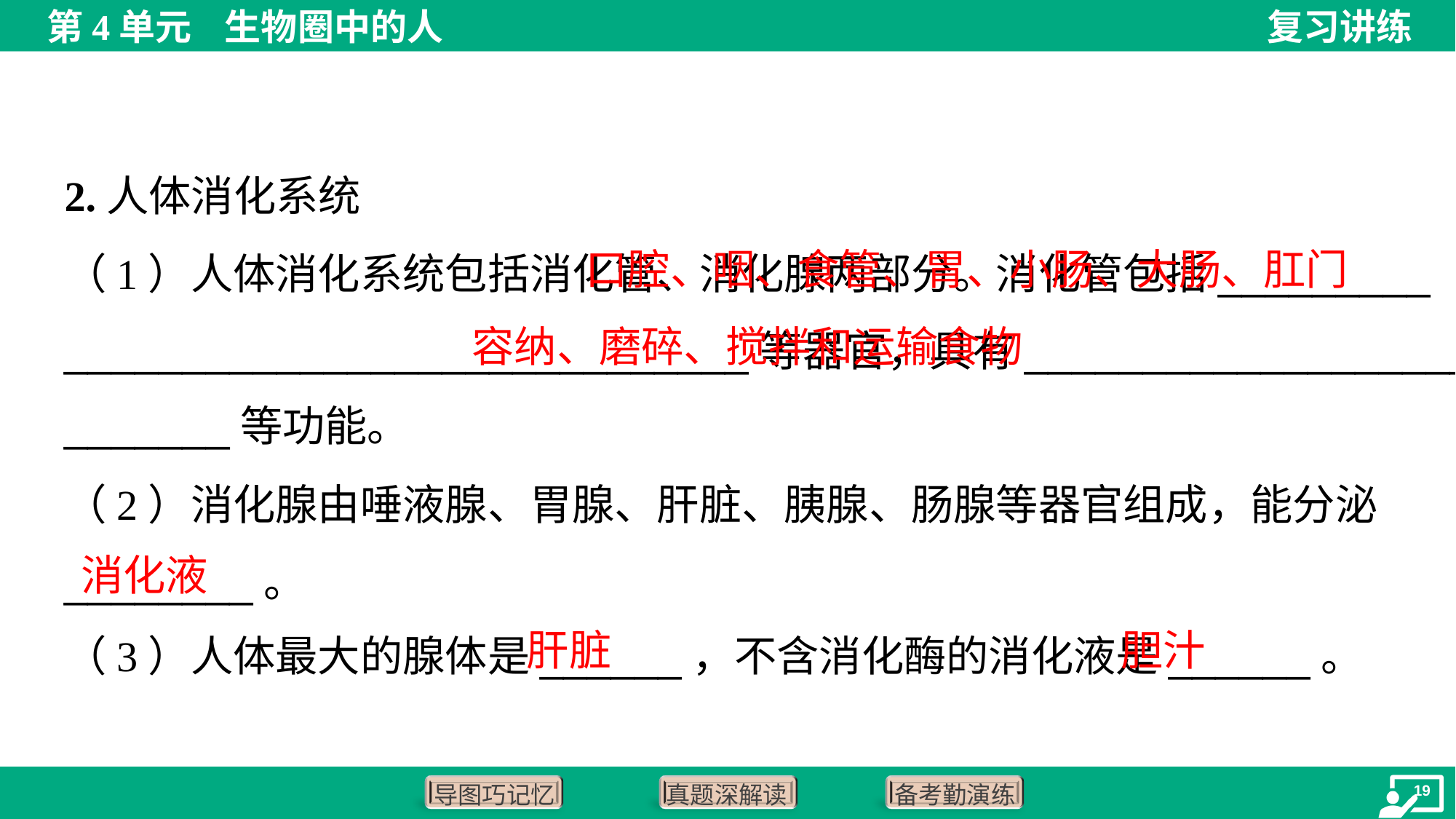

2.人体消化系统
                                                      口腔、咽、食管、胃、小肠、大肠、肛门
（1）人体消化系统包括消化管、消化腺两部分。消化管包括_________
_____________________________等器官，具有_____________________
_______等功能。
                                          容纳、磨碎、搅拌和运输食物
（2）消化腺由唾液腺、胃腺、肝脏、胰腺、肠腺等器官组成，能分泌
________。
（3）人体最大的腺体是______，不含消化酶的消化液是______。
消化液
肝脏
胆汁